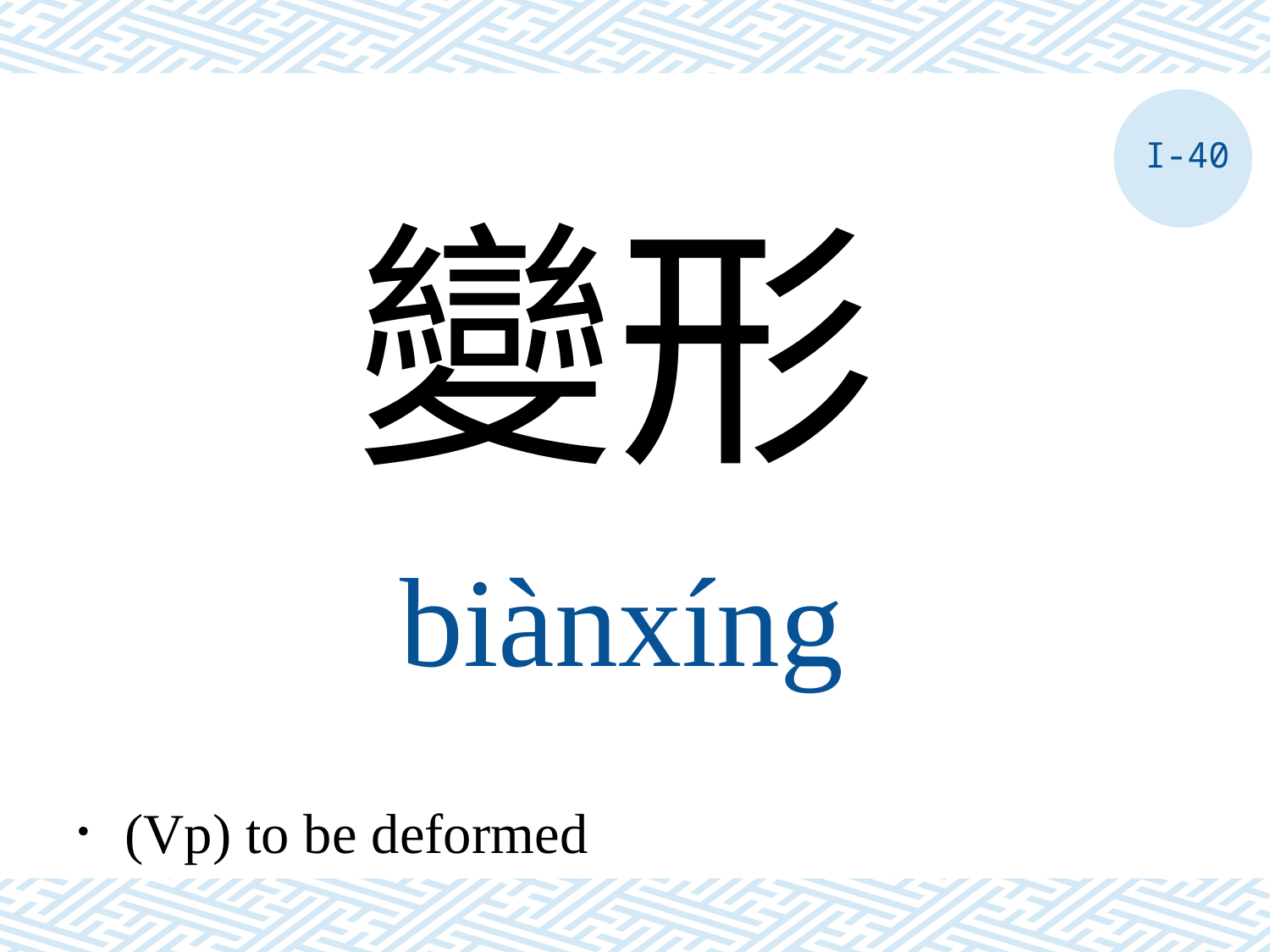

I-40

變形
biànxíng
．(Vp) to be deformed